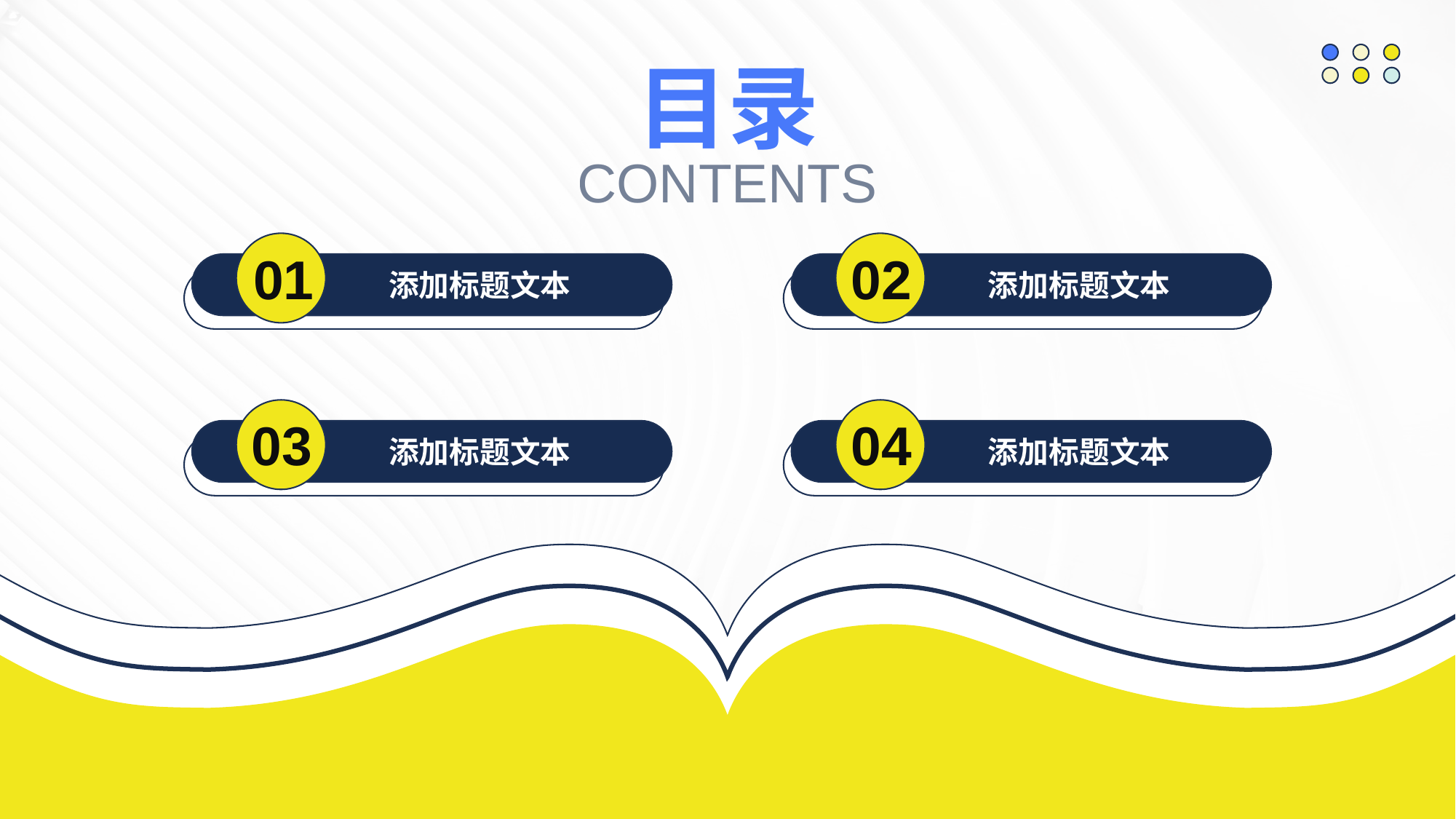

目录
CONTENTS

01

02

添加标题文本
添加标题文本

03

04

添加标题文本
添加标题文本